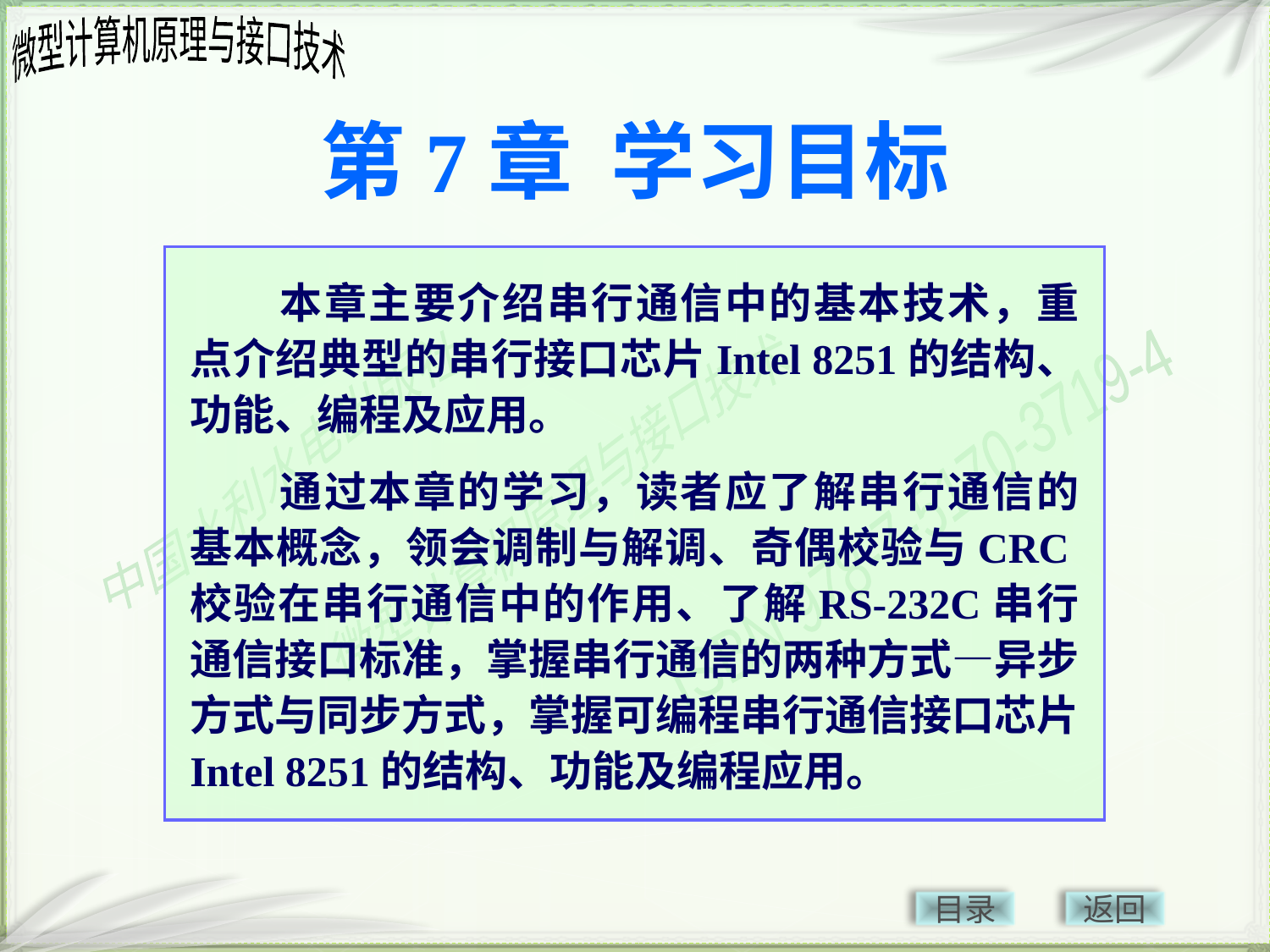

# 第7章  学习目标
本章主要介绍串行通信中的基本技术，重点介绍典型的串行接口芯片Intel 8251的结构、功能、编程及应用。
通过本章的学习，读者应了解串行通信的基本概念，领会调制与解调、奇偶校验与CRC校验在串行通信中的作用、了解RS-232C串行通信接口标准，掌握串行通信的两种方式—异步方式与同步方式，掌握可编程串行通信接口芯片Intel 8251的结构、功能及编程应用。